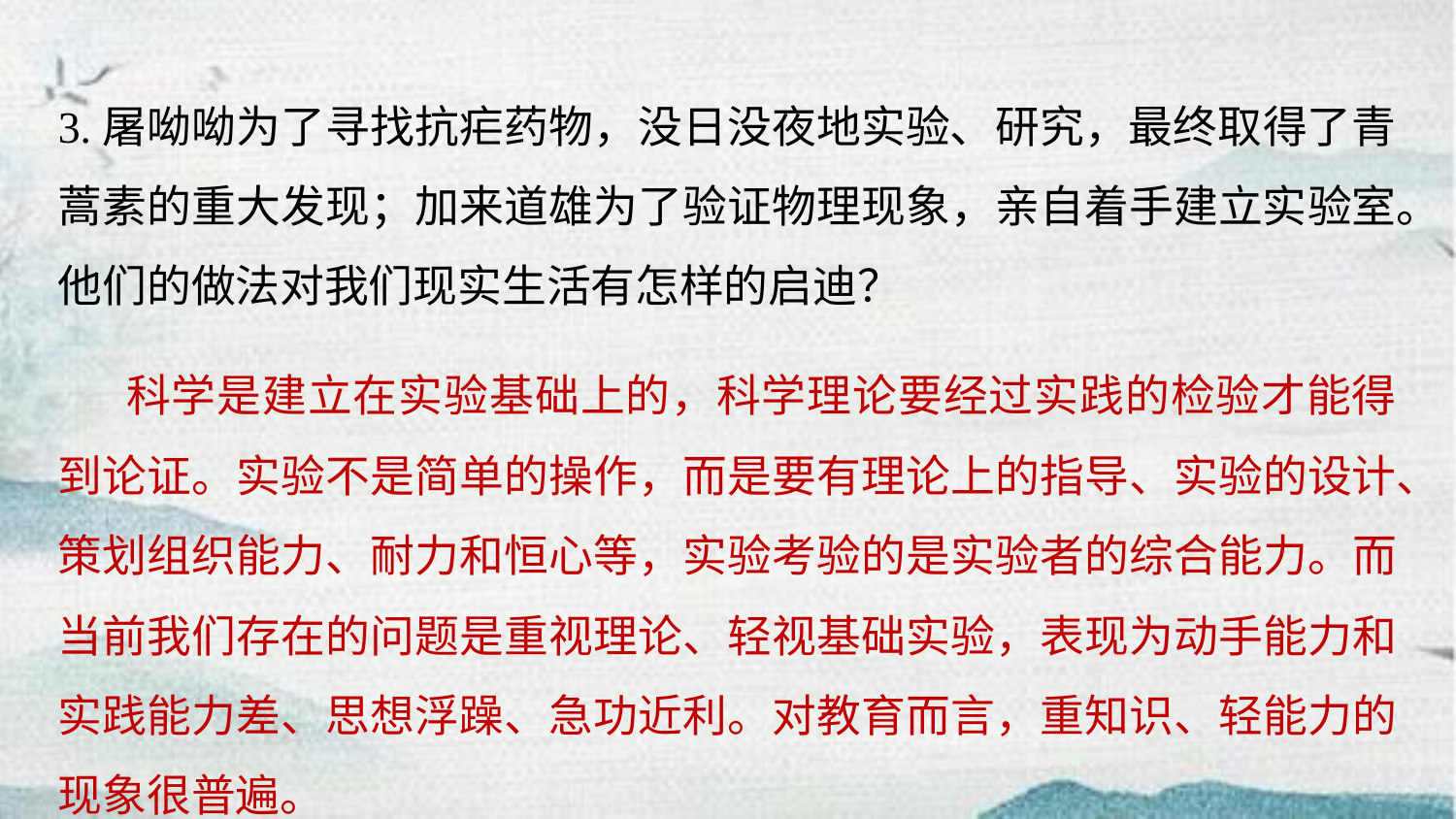

3.屠呦呦为了寻找抗疟药物，没日没夜地实验、研究，最终取得了青蒿素的重大发现；加来道雄为了验证物理现象，亲自着手建立实验室。他们的做法对我们现实生活有怎样的启迪？
 　科学是建立在实验基础上的，科学理论要经过实践的检验才能得到论证。实验不是简单的操作，而是要有理论上的指导、实验的设计、策划组织能力、耐力和恒心等，实验考验的是实验者的综合能力。而当前我们存在的问题是重视理论、轻视基础实验，表现为动手能力和实践能力差、思想浮躁、急功近利。对教育而言，重知识、轻能力的现象很普遍。